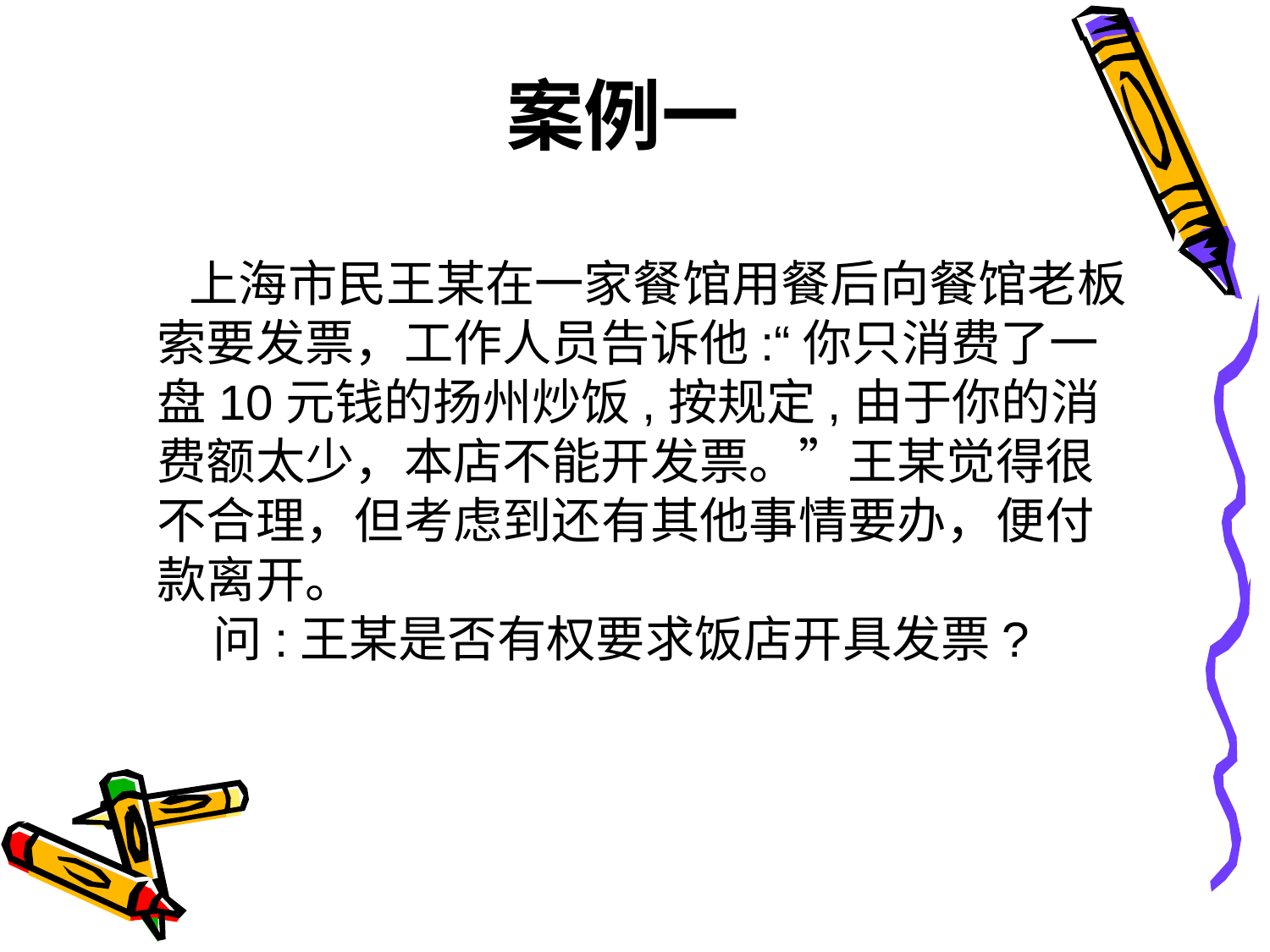

# 案例一
    上海市民王某在一家餐馆用餐后向餐馆老板索要发票，工作人员告诉他:“你只消费了一盘10元钱的扬州炒饭,按规定,由于你的消费额太少，本店不能开发票。”王某觉得很不合理，但考虑到还有其他事情要办，便付款离开。
    问:王某是否有权要求饭店开具发票?